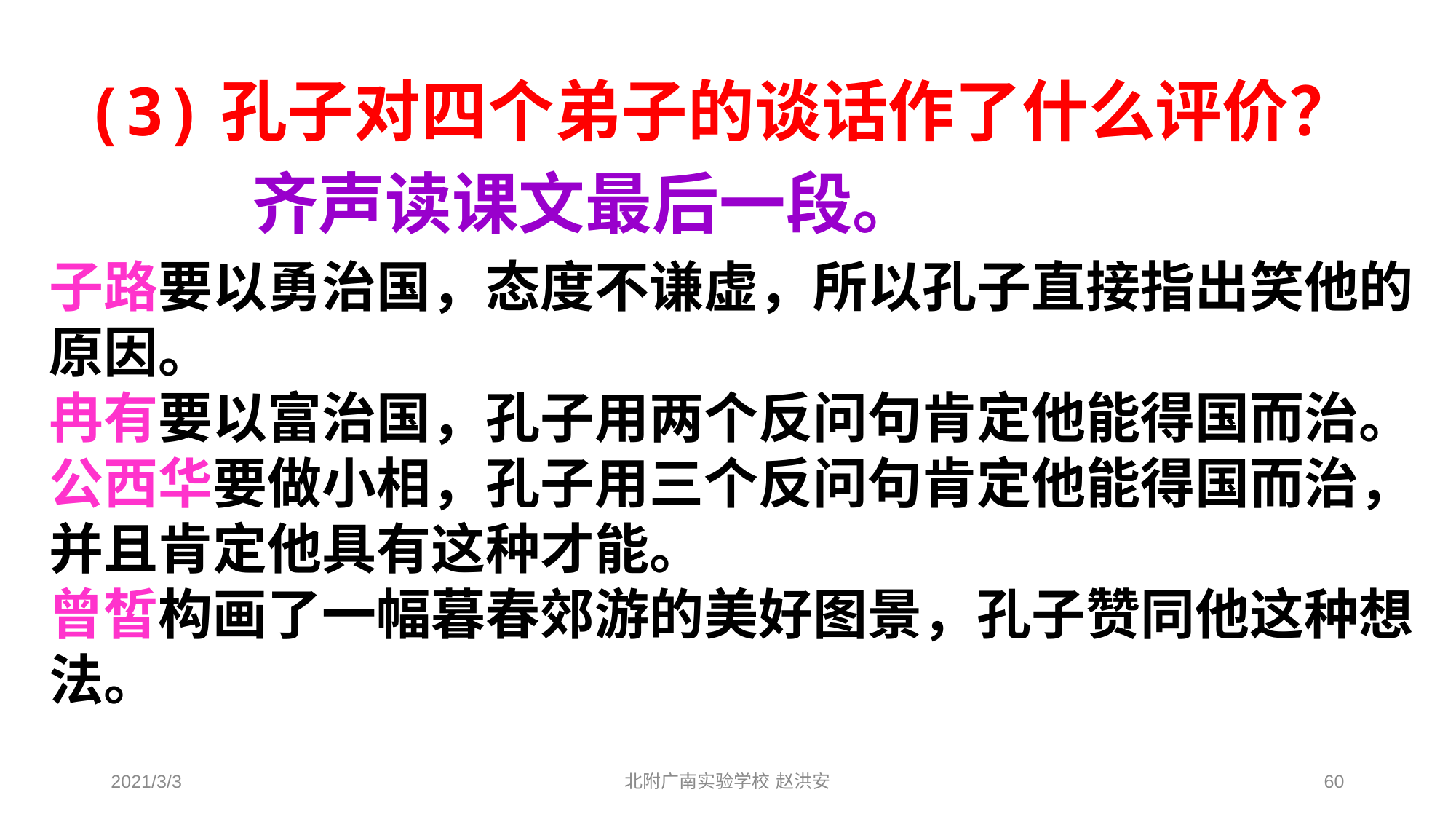

(3)孔子对四个弟子的谈话作了什么评价？
齐声读课文最后一段。
子路要以勇治国，态度不谦虚，所以孔子直接指出笑他的原因。
冉有要以富治国，孔子用两个反问句肯定他能得国而治。
公西华要做小相，孔子用三个反问句肯定他能得国而治，并且肯定他具有这种才能。
曾皙构画了一幅暮春郊游的美好图景，孔子赞同他这种想法。
2021/3/3
北附广南实验学校 赵洪安
60